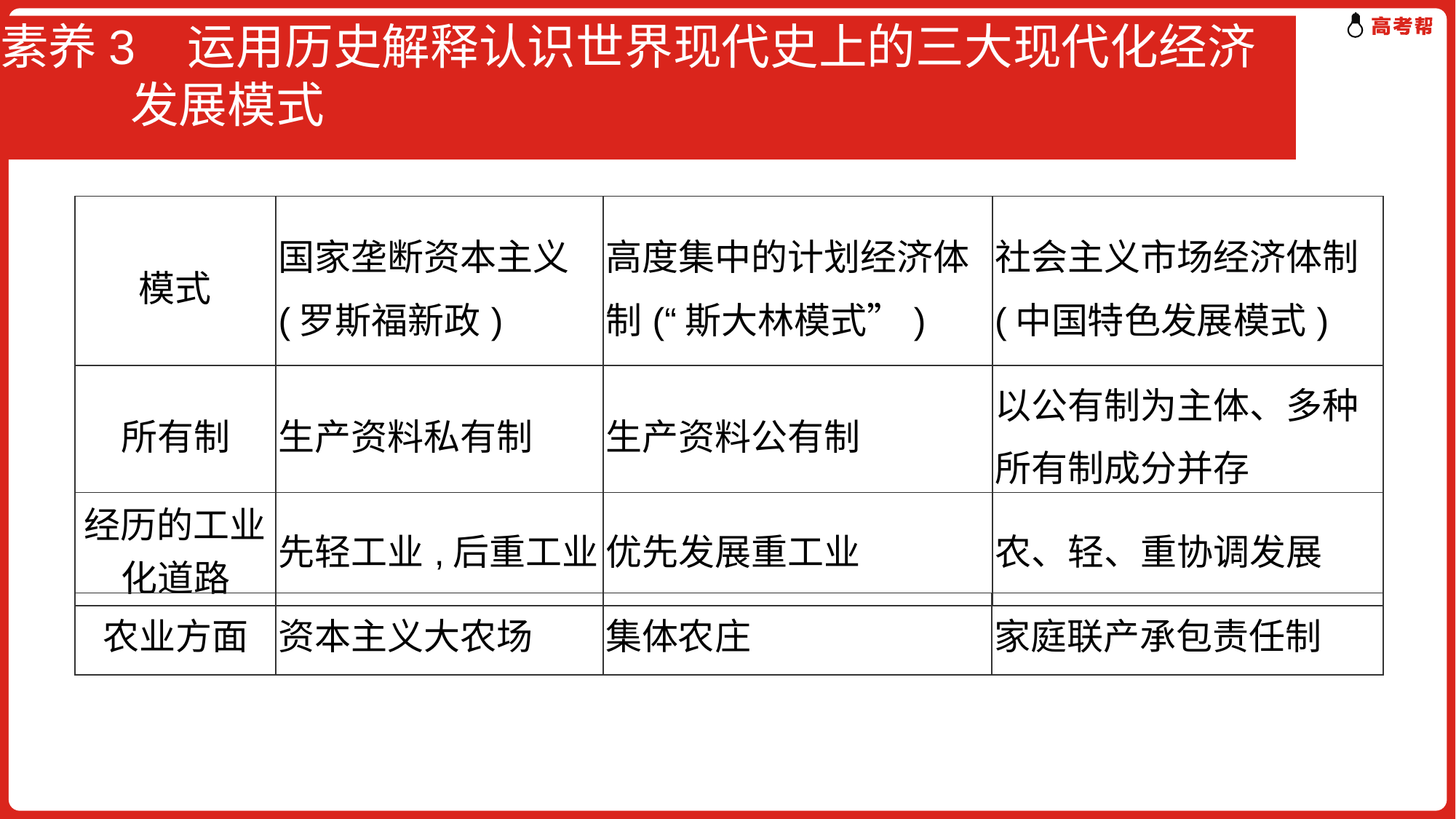

# 素养3   运用历史解释认识世界现代史上的三大现代化经济 发展模式
| 模式 | 国家垄断资本主义(罗斯福新政) | 高度集中的计划经济体制(“斯大林模式”) | 社会主义市场经济体制(中国特色发展模式) |
| --- | --- | --- | --- |
| 所有制 | 生产资料私有制 | 生产资料公有制 | 以公有制为主体、多种所有制成分并存 |
| 经历的工业化道路 | 先轻工业,后重工业 | 优先发展重工业 | 农、轻、重协调发展 |
| 农业方面 | 资本主义大农场 | 集体农庄 | 家庭联产承包责任制 |
| --- | --- | --- | --- |